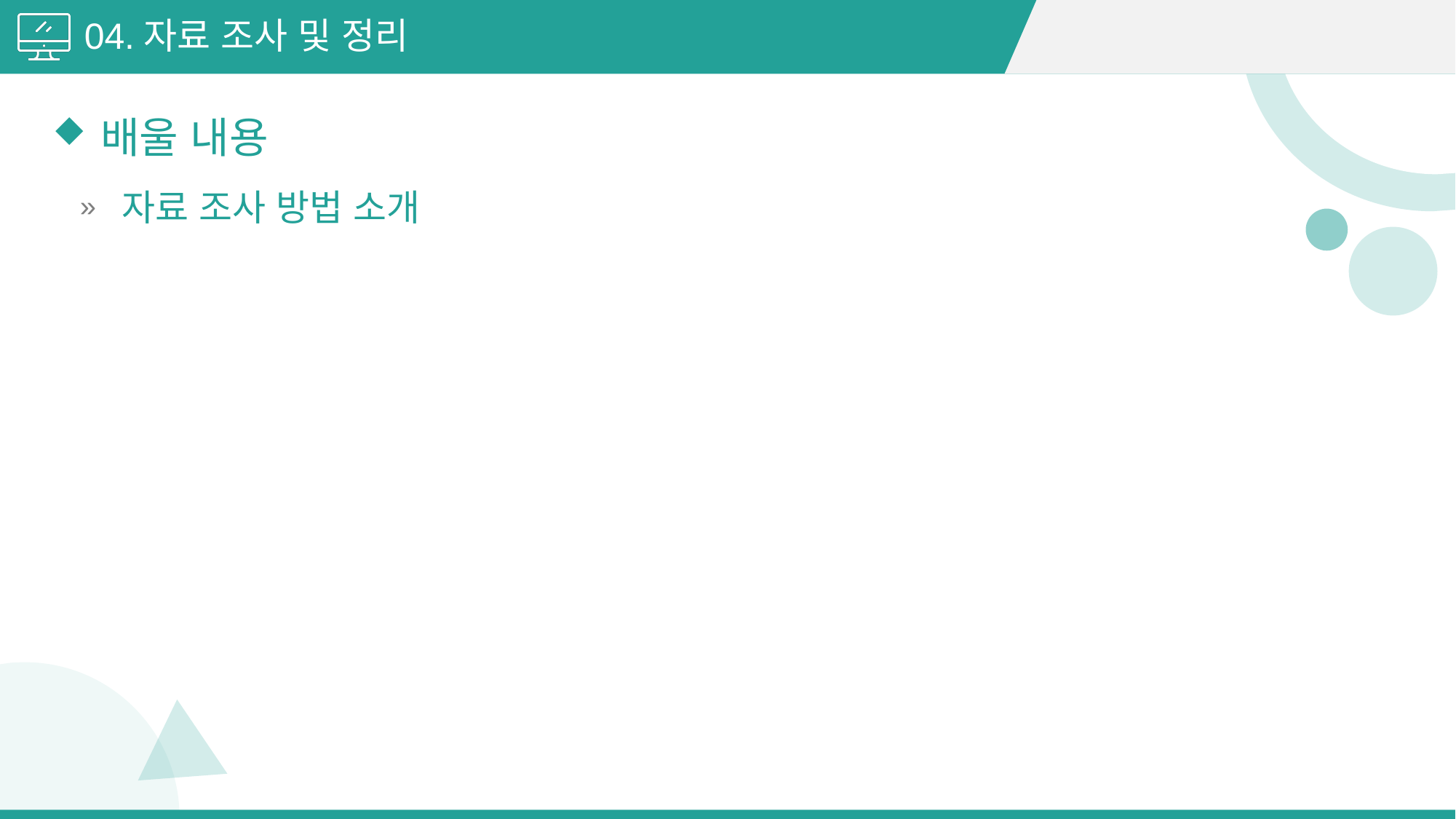

04.자료 조사 및 정리
배울 내용
자료 조사 방법 소개